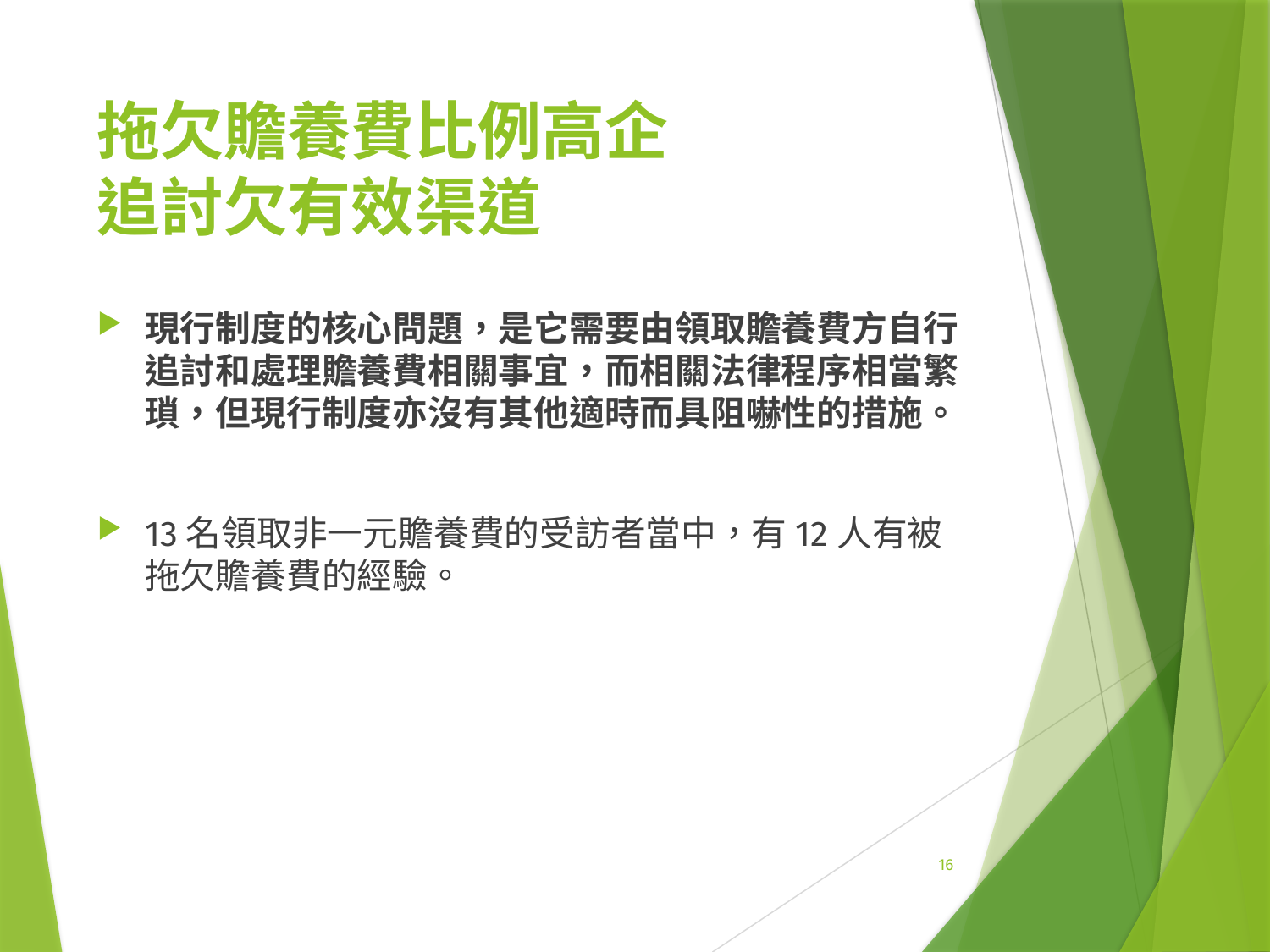

# 拖欠贍養費比例高企 追討欠有效渠道
現行制度的核心問題，是它需要由領取贍養費方自行追討和處理贍養費相關事宜，而相關法律程序相當繁瑣，但現行制度亦沒有其他適時而具阻嚇性的措施。

13名領取非一元贍養費的受訪者當中，有12人有被拖欠贍養費的經驗。

16